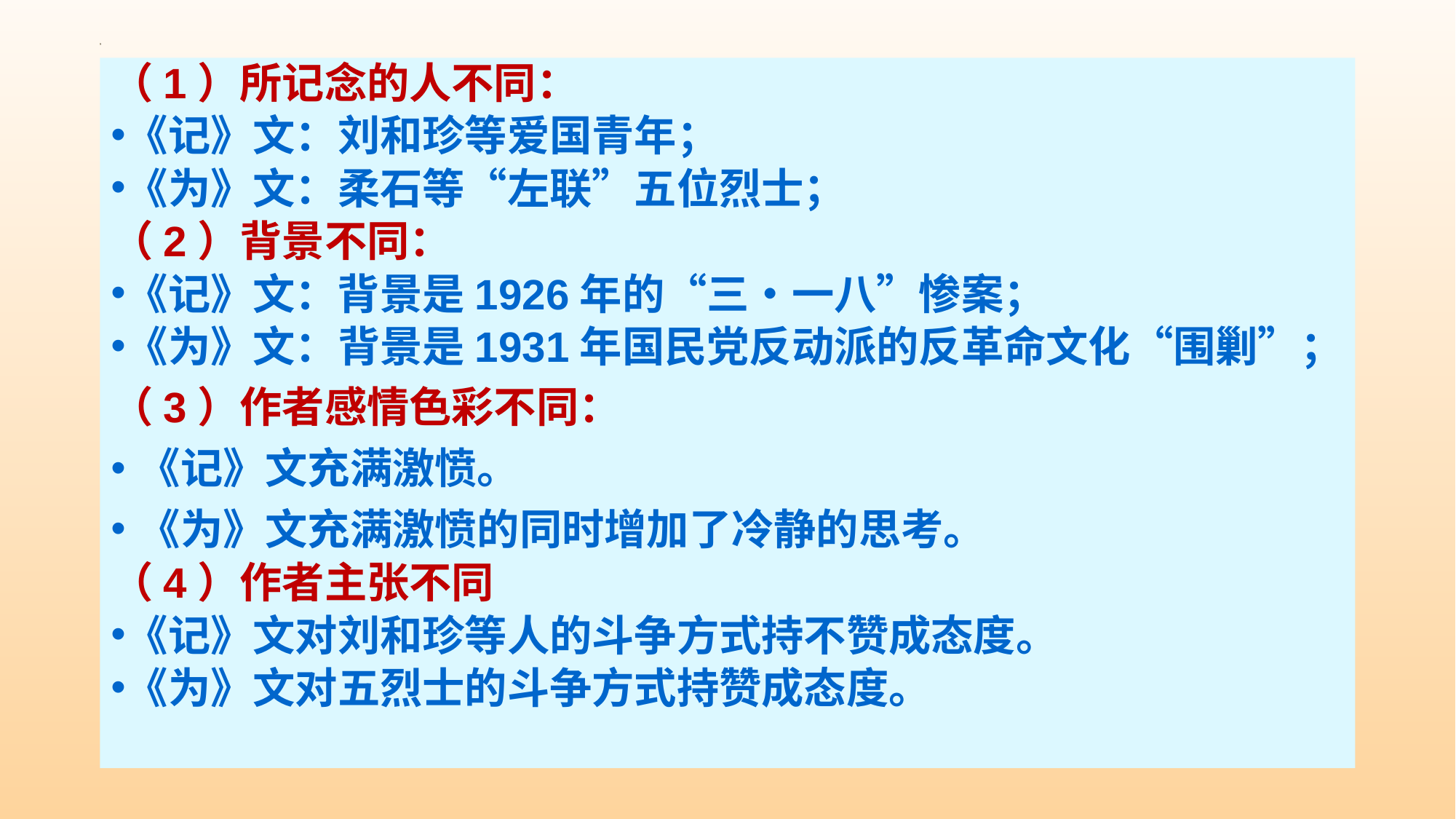

（1）所记念的人不同：
《记》文：刘和珍等爱国青年；
《为》文：柔石等“左联”五位烈士；
（2）背景不同：
《记》文：背景是1926年的“三•一八”惨案；
《为》文：背景是1931年国民党反动派的反革命文化“围剿”；
（3）作者感情色彩不同：
《记》文充满激愤。
《为》文充满激愤的同时增加了冷静的思考。
（4）作者主张不同
《记》文对刘和珍等人的斗争方式持不赞成态度。
《为》文对五烈士的斗争方式持赞成态度。